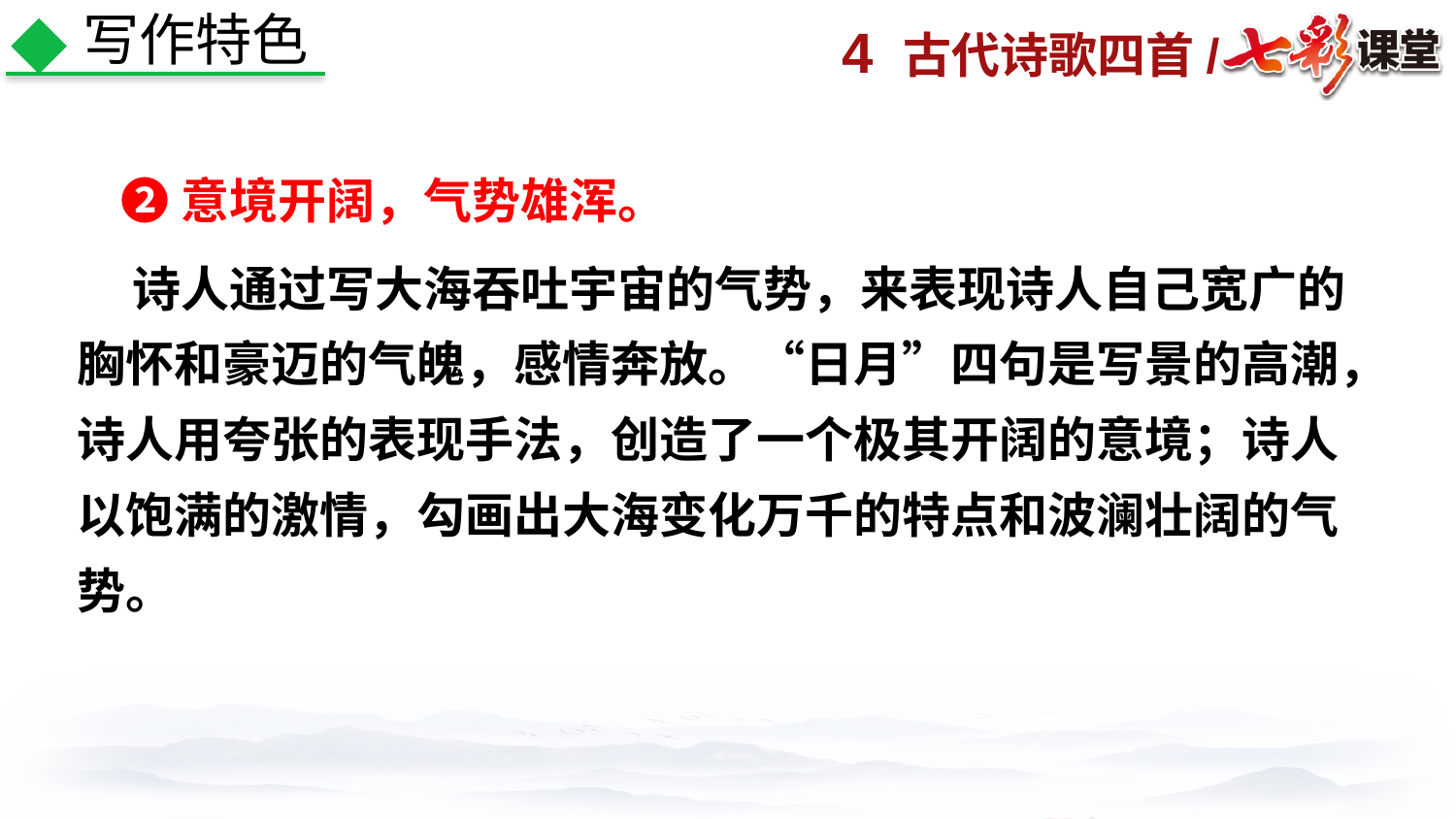

写作特色

    ❷意境开阔，气势雄浑。
    诗人通过写大海吞吐宇宙的气势，来表现诗人自己宽广的胸怀和豪迈的气魄，感情奔放。“日月”四句是写景的高潮，诗人用夸张的表现手法，创造了一个极其开阔的意境；诗人以饱满的激情，勾画出大海变化万千的特点和波澜壮阔的气势。